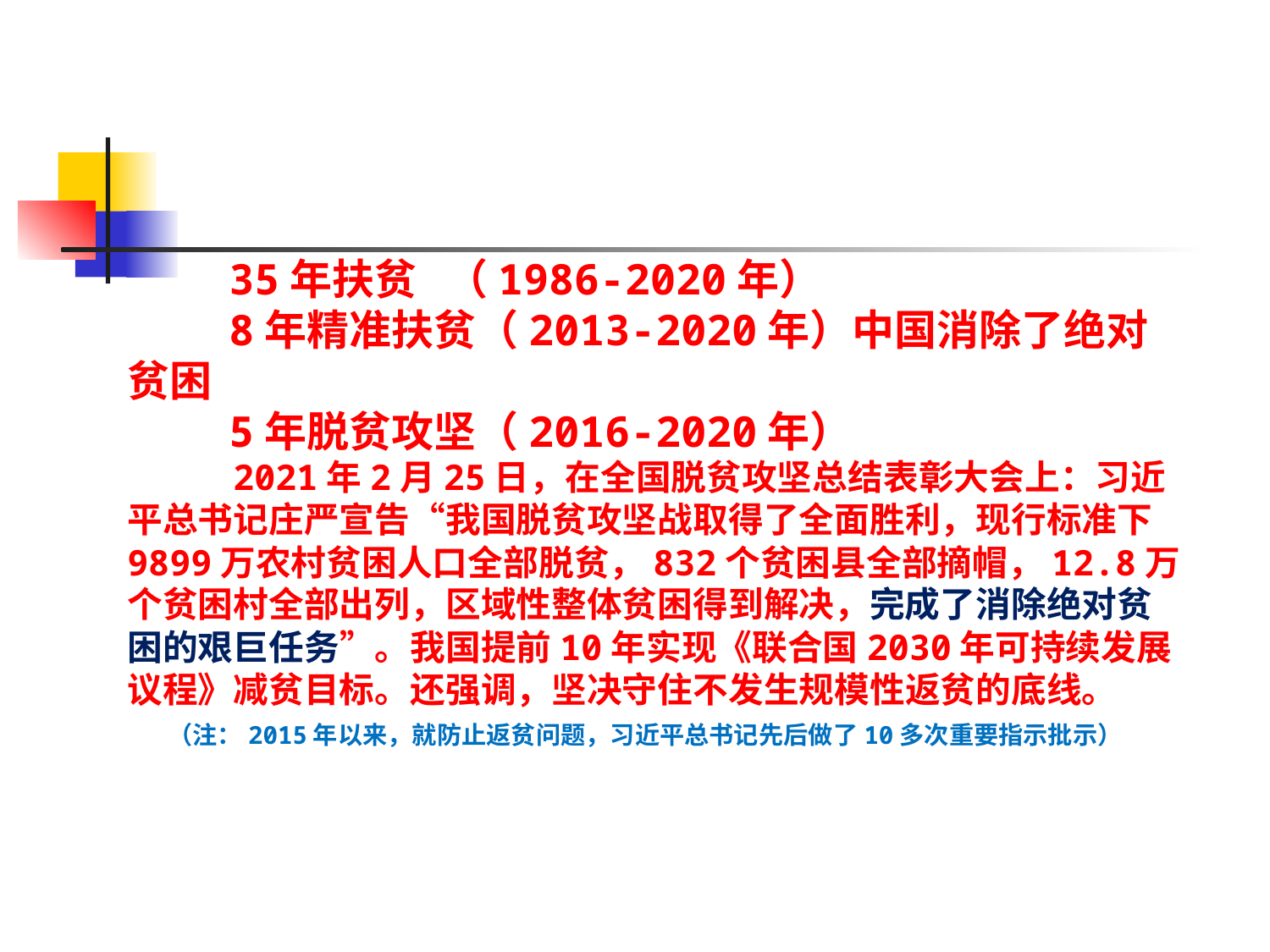

35年扶贫   （1986-2020年）
    8年精准扶贫（2013-2020年）中国消除了绝对贫困
    5年脱贫攻坚（2016-2020年）
     2021年2月25日，在全国脱贫攻坚总结表彰大会上：习近平总书记庄严宣告“我国脱贫攻坚战取得了全面胜利，现行标准下9899万农村贫困人口全部脱贫，832个贫困县全部摘帽，12.8万个贫困村全部出列，区域性整体贫困得到解决，完成了消除绝对贫困的艰巨任务”。我国提前10年实现《联合国2030年可持续发展议程》减贫目标。还强调，坚决守住不发生规模性返贫的底线。
    （注：2015年以来，就防止返贫问题，习近平总书记先后做了10多次重要指示批示）